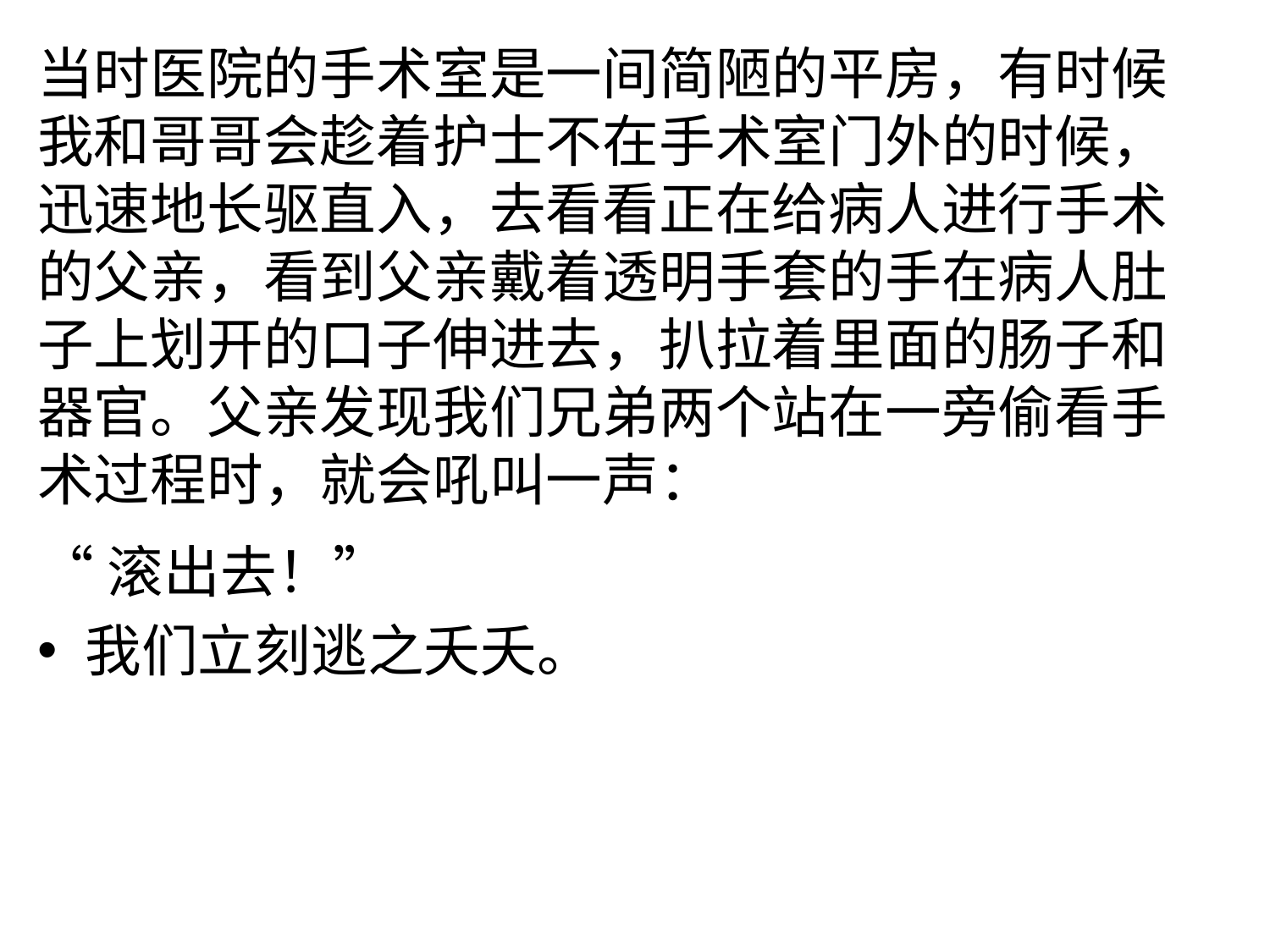

当时医院的手术室是一间简陋的平房，有时候我和哥哥会趁着护士不在手术室门外的时候，迅速地长驱直入，去看看正在给病人进行手术的父亲，看到父亲戴着透明手套的手在病人肚子上划开的口子伸进去，扒拉着里面的肠子和器官。父亲发现我们兄弟两个站在一旁偷看手术过程时，就会吼叫一声：“滚出去！”我们立刻逃之夭夭。